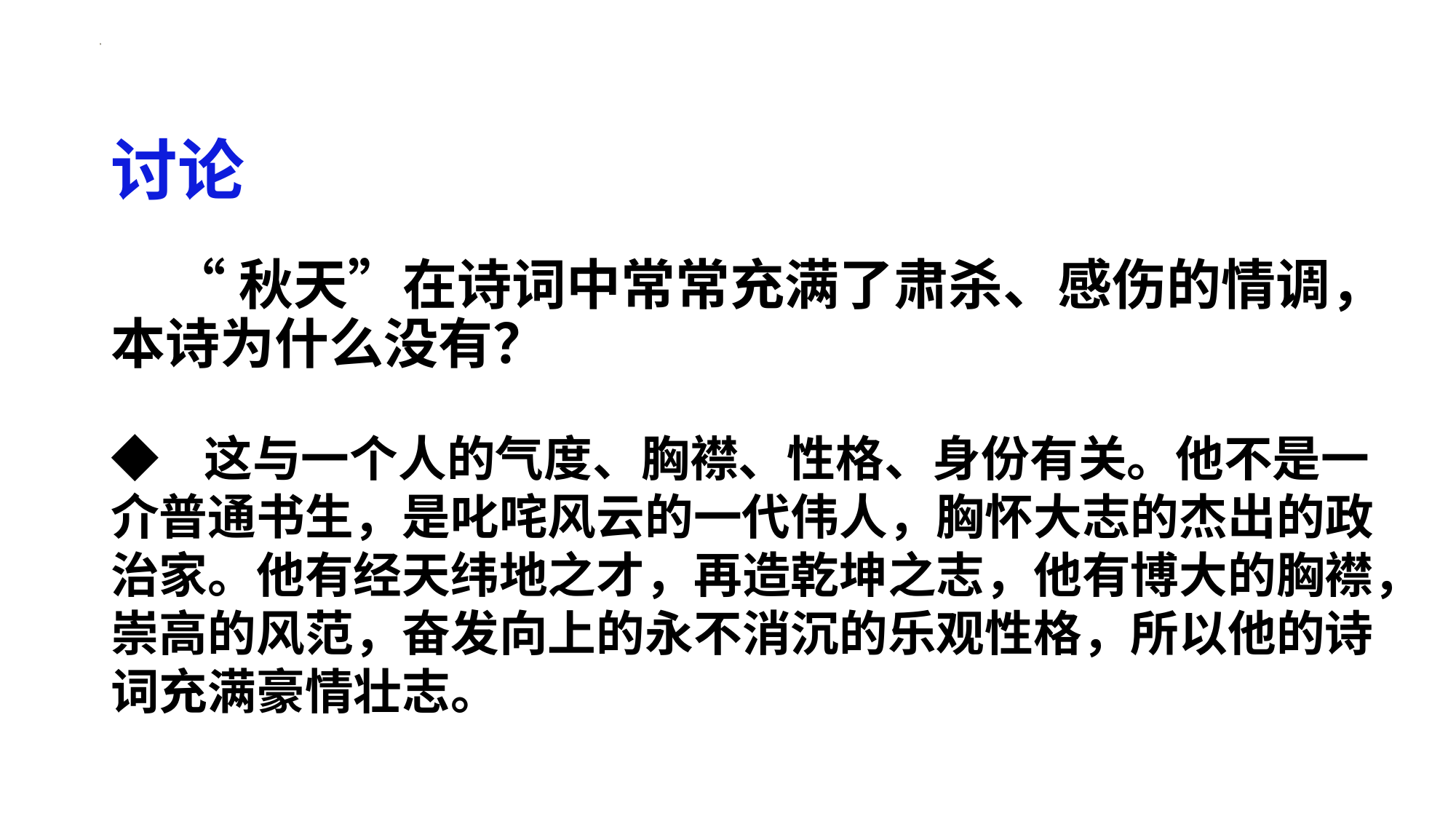

# 讨论
    “秋天”在诗词中常常充满了肃杀、感伤的情调，本诗为什么没有？
◆   这与一个人的气度、胸襟、性格、身份有关。他不是一
介普通书生，是叱咤风云的一代伟人，胸怀大志的杰出的政
治家。他有经天纬地之才，再造乾坤之志，他有博大的胸襟，
崇高的风范，奋发向上的永不消沉的乐观性格，所以他的诗
词充满豪情壮志。